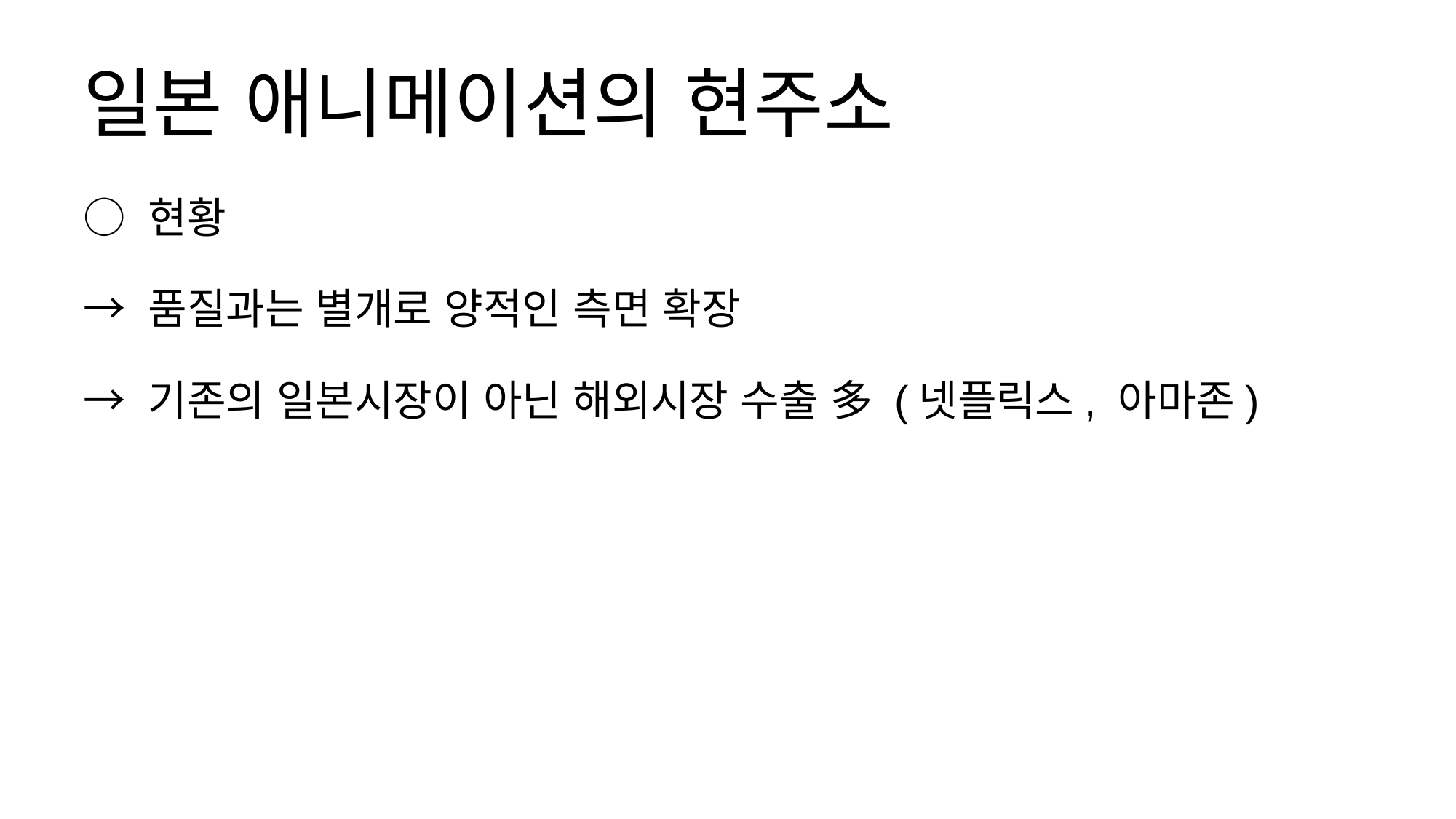

# 일본 애니메이션의 현주소
○ 현황

→ 품질과는 별개로 양적인 측면 확장

→ 기존의 일본시장이 아닌 해외시장 수출 多 (넷플릭스, 아마존)